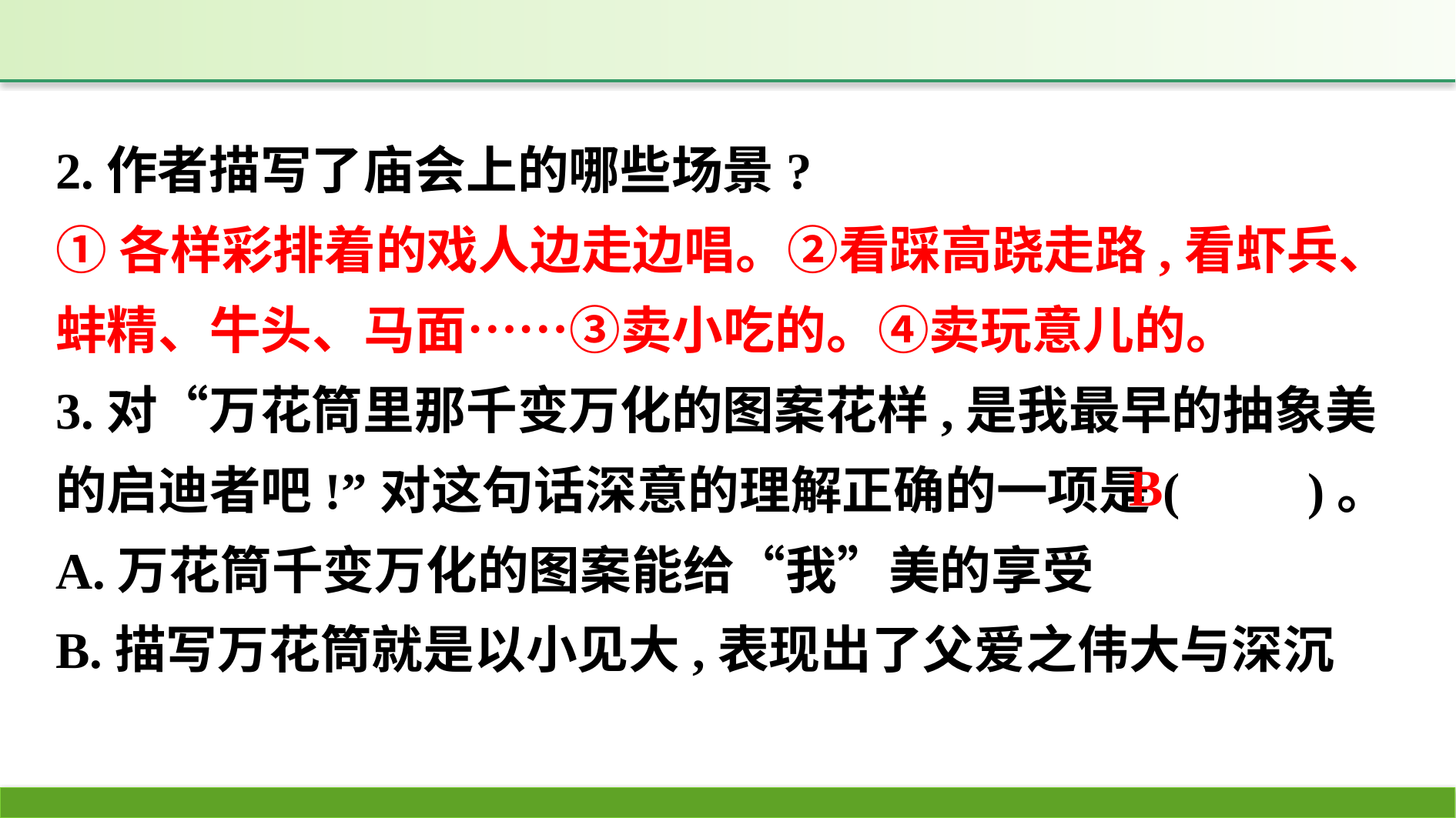

2.作者描写了庙会上的哪些场景?
①各样彩排着的戏人边走边唱。②看踩高跷走路,看虾兵、蚌精、牛头、马面……③卖小吃的。④卖玩意儿的。
3.对“万花筒里那千变万化的图案花样,是我最早的抽象美的启迪者吧!”对这句话深意的理解正确的一项是(　　)。
A.万花筒千变万化的图案能给“我”美的享受
B.描写万花筒就是以小见大,表现出了父爱之伟大与深沉
B